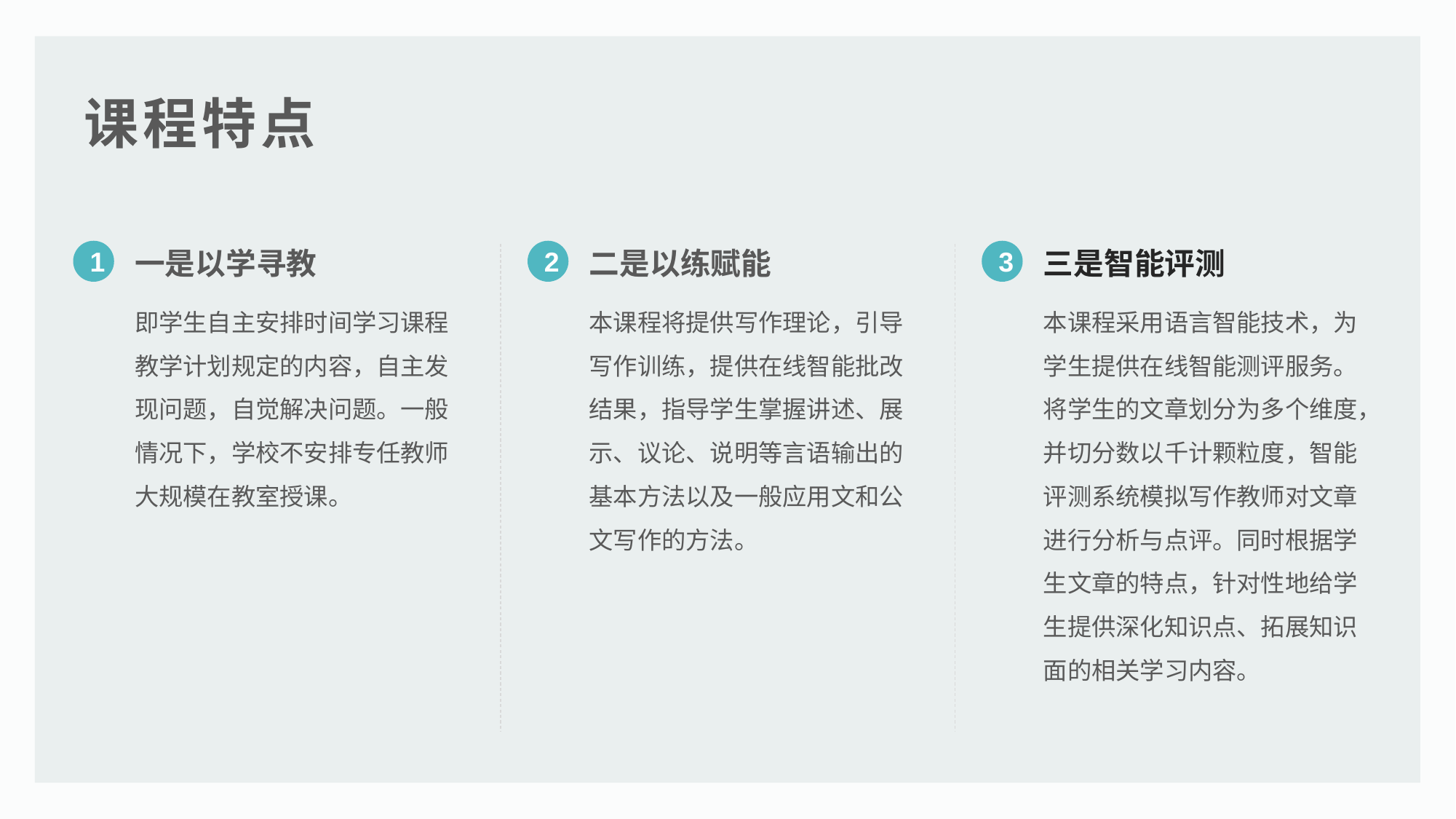

课程特点

一是以学寻教
二是以练赋能
三是智能评测
1
2
3
即学生自主安排时间学习课程教学计划规定的内容，自主发现问题，自觉解决问题。一般情况下，学校不安排专任教师大规模在教室授课。
本课程将提供写作理论，引导写作训练，提供在线智能批改结果，指导学生掌握讲述、展示、议论、说明等言语输出的基本方法以及一般应用文和公文写作的方法。
本课程采用语言智能技术，为学生提供在线智能测评服务。将学生的文章划分为多个维度，并切分数以千计颗粒度，智能评测系统模拟写作教师对文章进行分析与点评。同时根据学生文章的特点，针对性地给学生提供深化知识点、拓展知识面的相关学习内容。